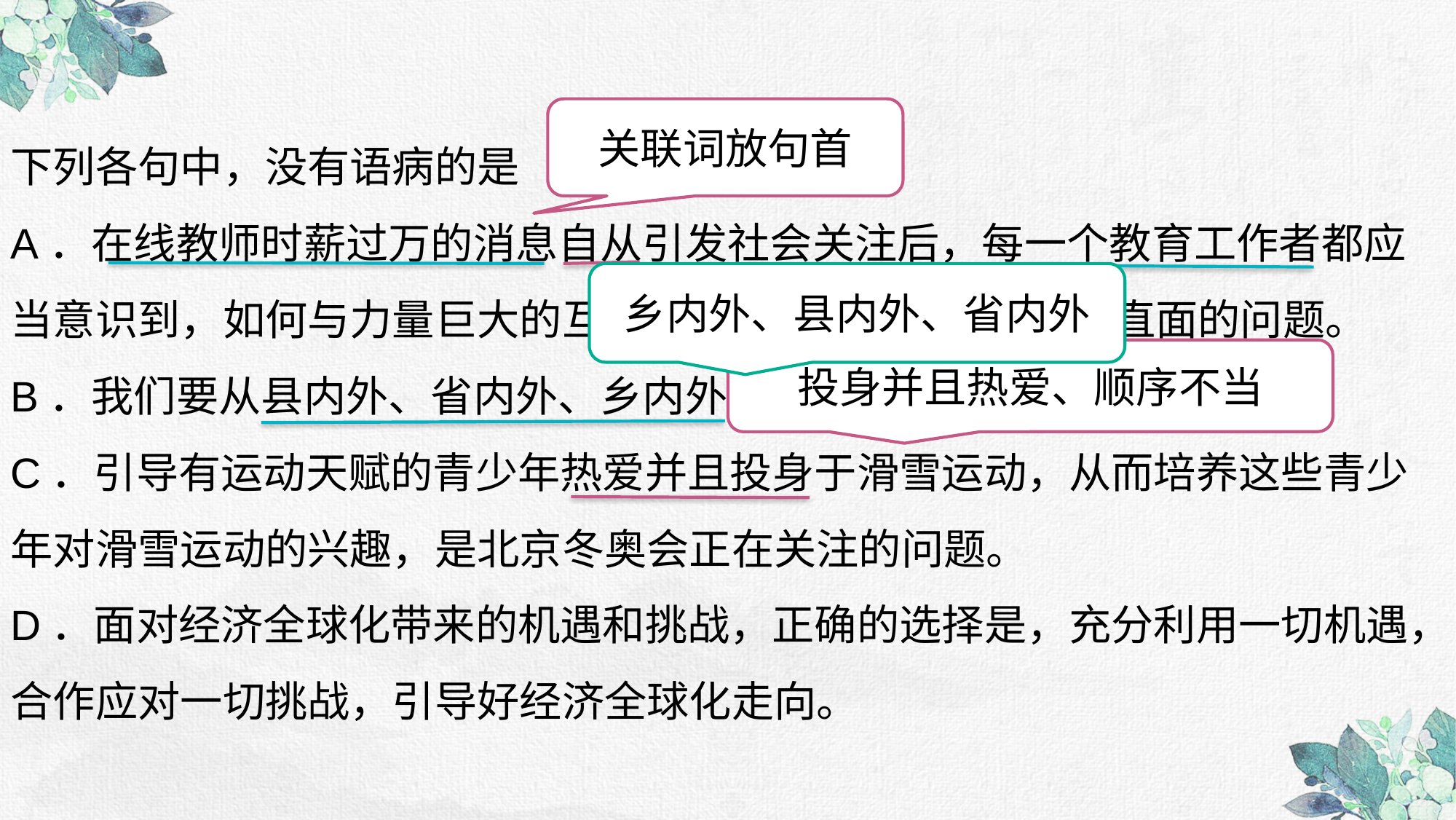

关联词放句首
下列各句中，没有语病的是
A．在线教师时薪过万的消息自从引发社会关注后，每一个教育工作者都应当意识到，如何与力量巨大的互联网相处正成为教育不得不直面的问题。
B．我们要从县内外、省内外、乡内外的实际情况出发。
C．引导有运动天赋的青少年热爱并且投身于滑雪运动，从而培养这些青少年对滑雪运动的兴趣，是北京冬奥会正在关注的问题。
D．面对经济全球化带来的机遇和挑战，正确的选择是，充分利用一切机遇，合作应对一切挑战，引导好经济全球化走向。

乡内外、县内外、省内外
投身并且热爱、顺序不当